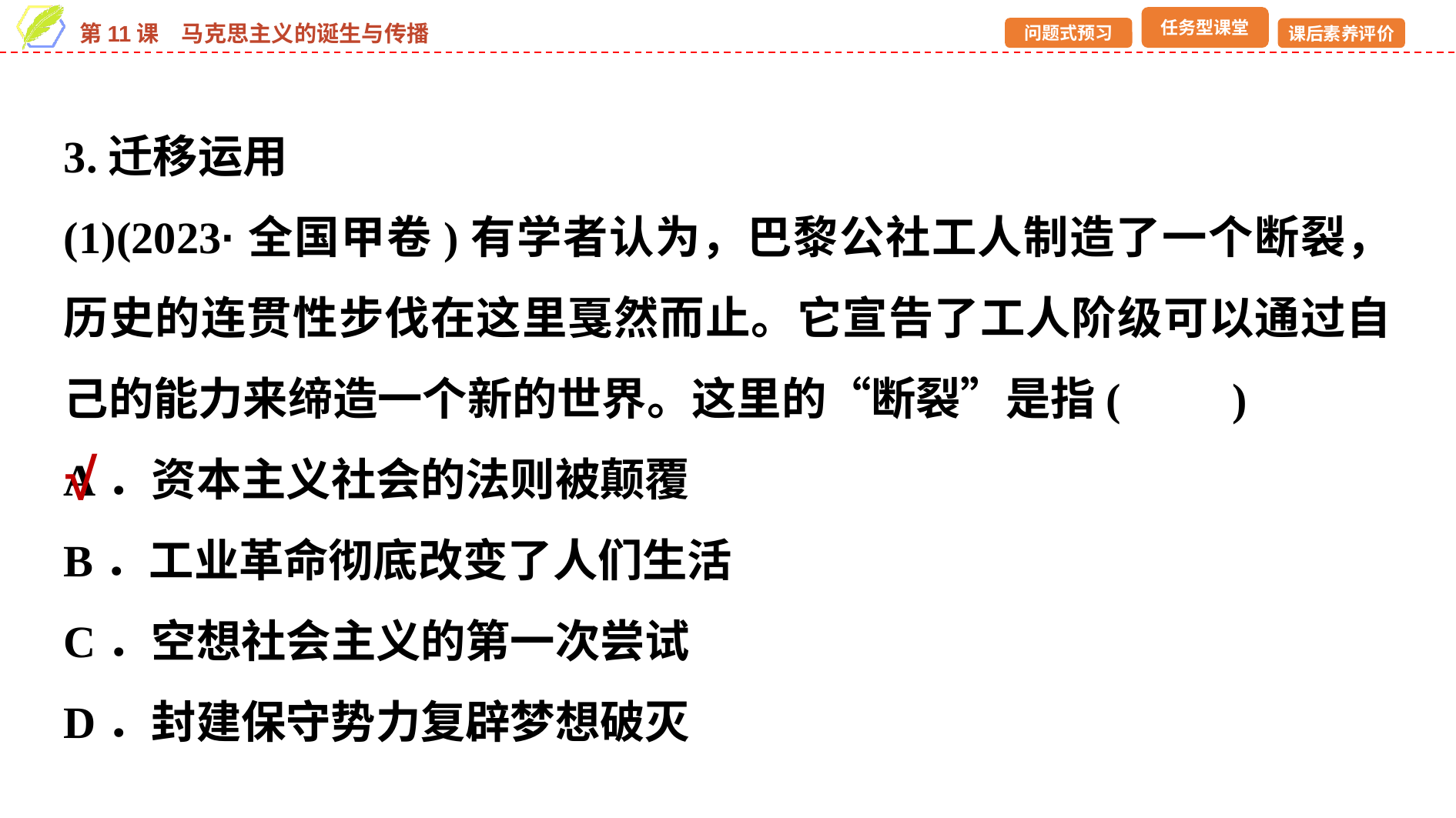

3.迁移运用
(1)(2023·全国甲卷)有学者认为，巴黎公社工人制造了一个断裂，历史的连贯性步伐在这里戛然而止。它宣告了工人阶级可以通过自己的能力来缔造一个新的世界。这里的“断裂”是指(　　)
A．资本主义社会的法则被颠覆
B．工业革命彻底改变了人们生活
C．空想社会主义的第一次尝试
D．封建保守势力复辟梦想破灭
√